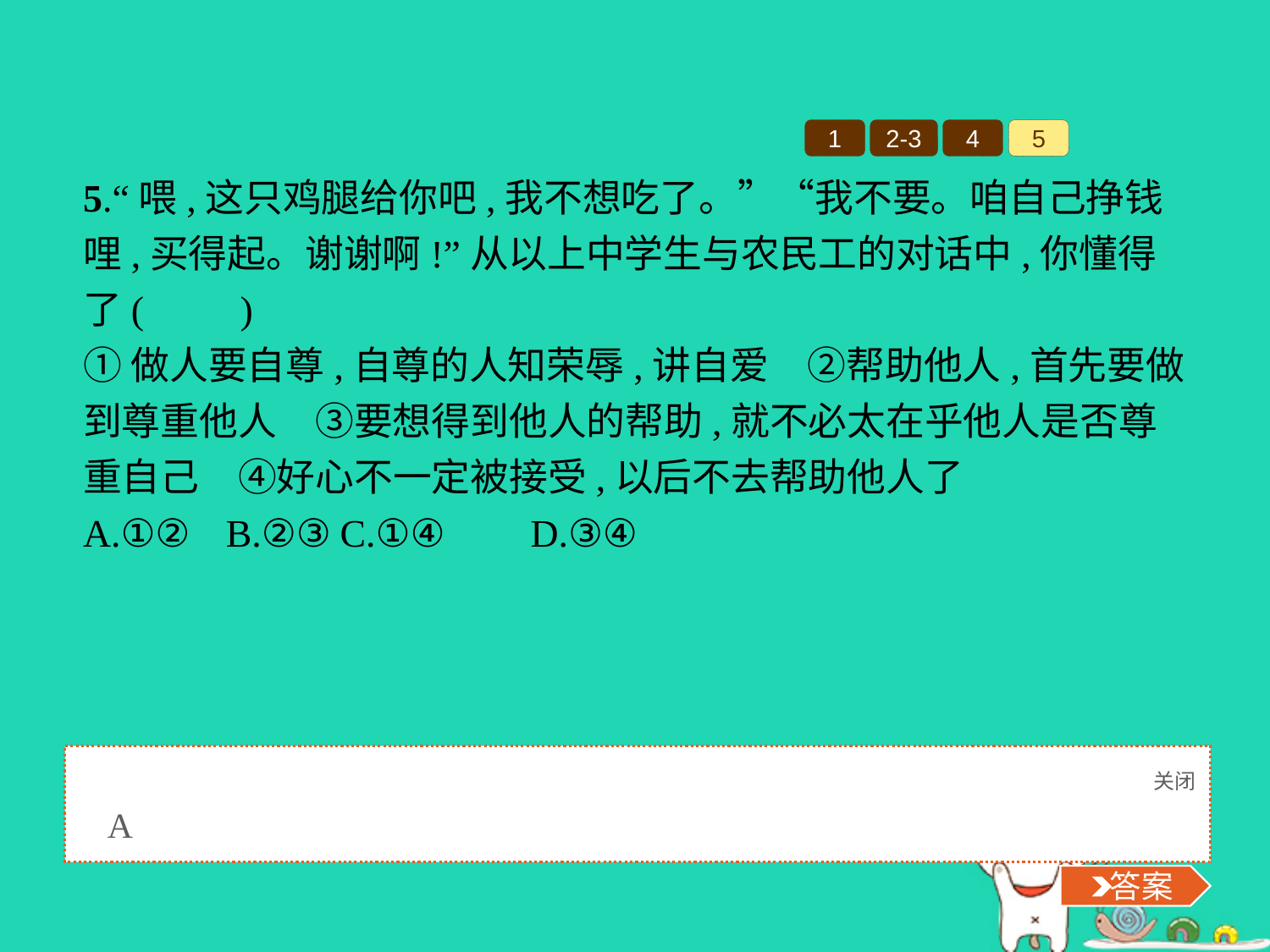

1
2-3
4
5
5.“喂,这只鸡腿给你吧,我不想吃了。”“我不要。咱自己挣钱哩,买得起。谢谢啊!”从以上中学生与农民工的对话中,你懂得了(　　)
①做人要自尊,自尊的人知荣辱,讲自爱　②帮助他人,首先要做到尊重他人　③要想得到他人的帮助,就不必太在乎他人是否尊重自己　④好心不一定被接受,以后不去帮助他人了
A.①②	B.②③	C.①④	D.③④

关闭
  答案

A
  答案